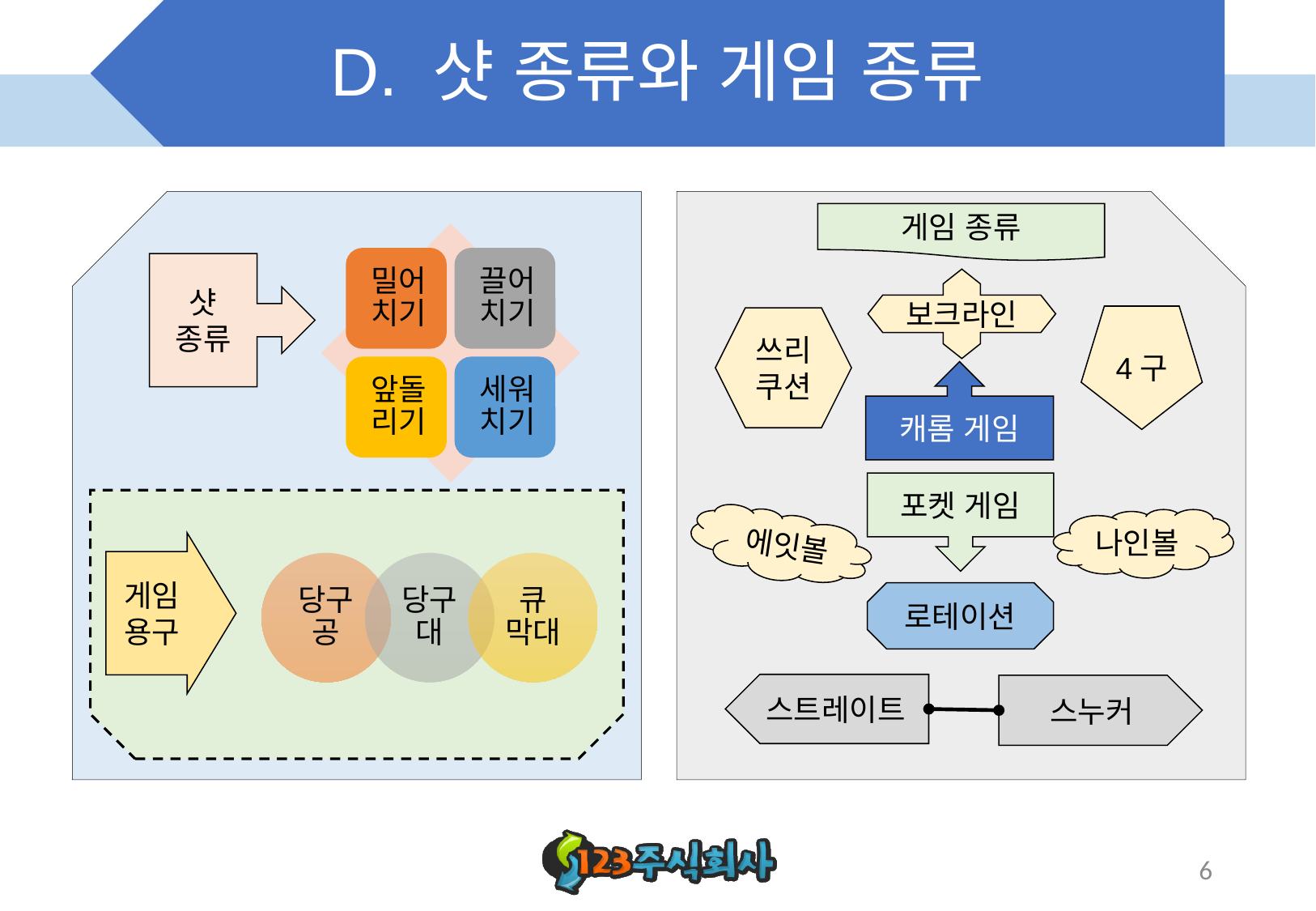

# D. 샷 종류와 게임 종류

게임 종류
밀어치기
끌어치기
앞돌리기
세워치기
샷 종류
보크라인

쓰리쿠션
4구
캐롬 게임
포켓 게임
당구공
당구대
큐
막대

나인볼
에잇볼
게임 용구
로테이션
스트레이트
스누커
6